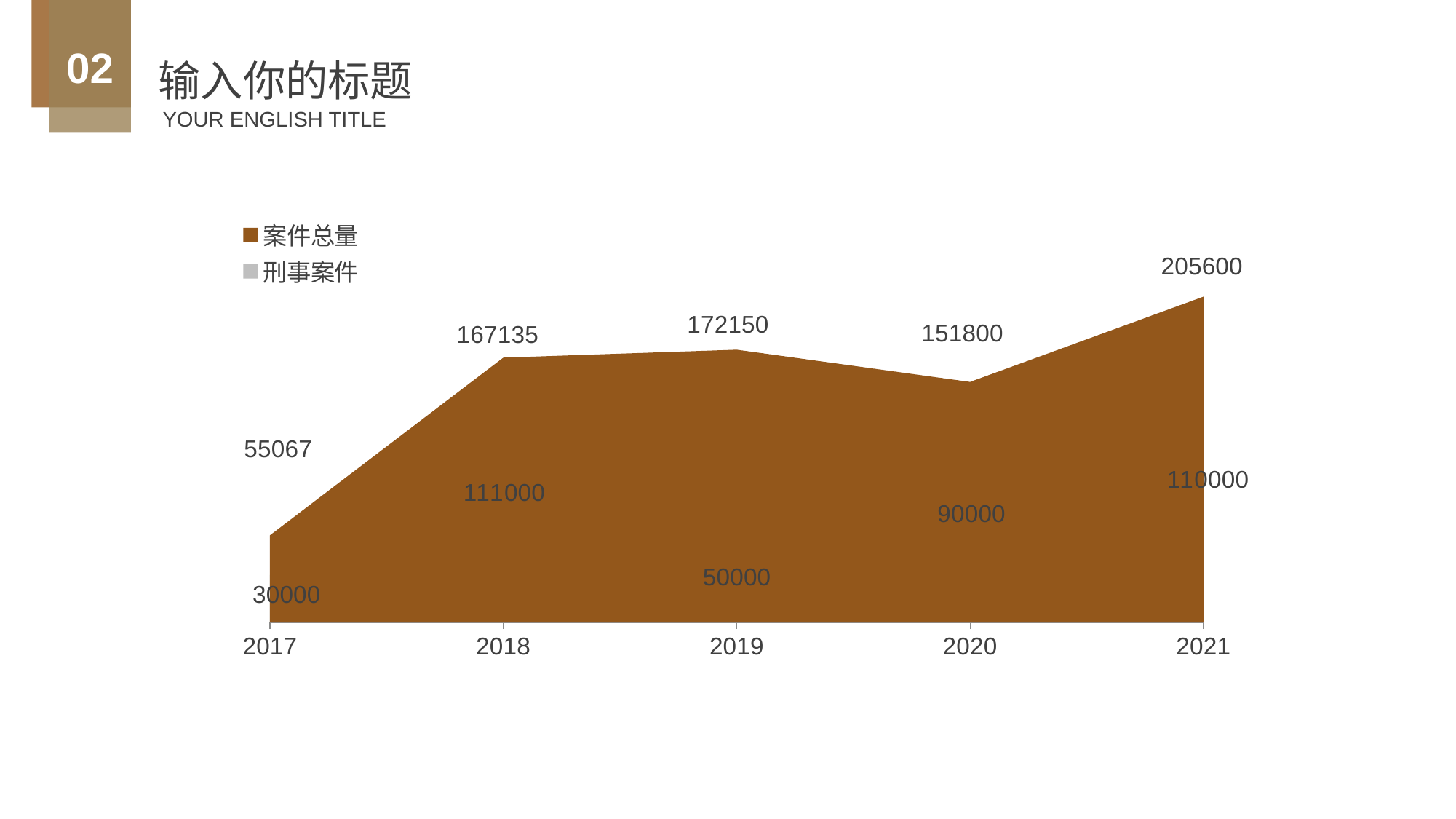

02
输入你的标题
YOUR ENGLISH TITLE

### Chart

| Category | 案件总量 | 刑事案件 |
|---|---|---|
| 2017 | 55067.0 | 30000.0 |
| 2018 | 167135.0 | 111000.0 |
| 2019 | 172150.0 | 50000.0 |
| 2020 | 151800.0 | 90000.0 |
| 2021 | 205600.0 | 110000.0 |